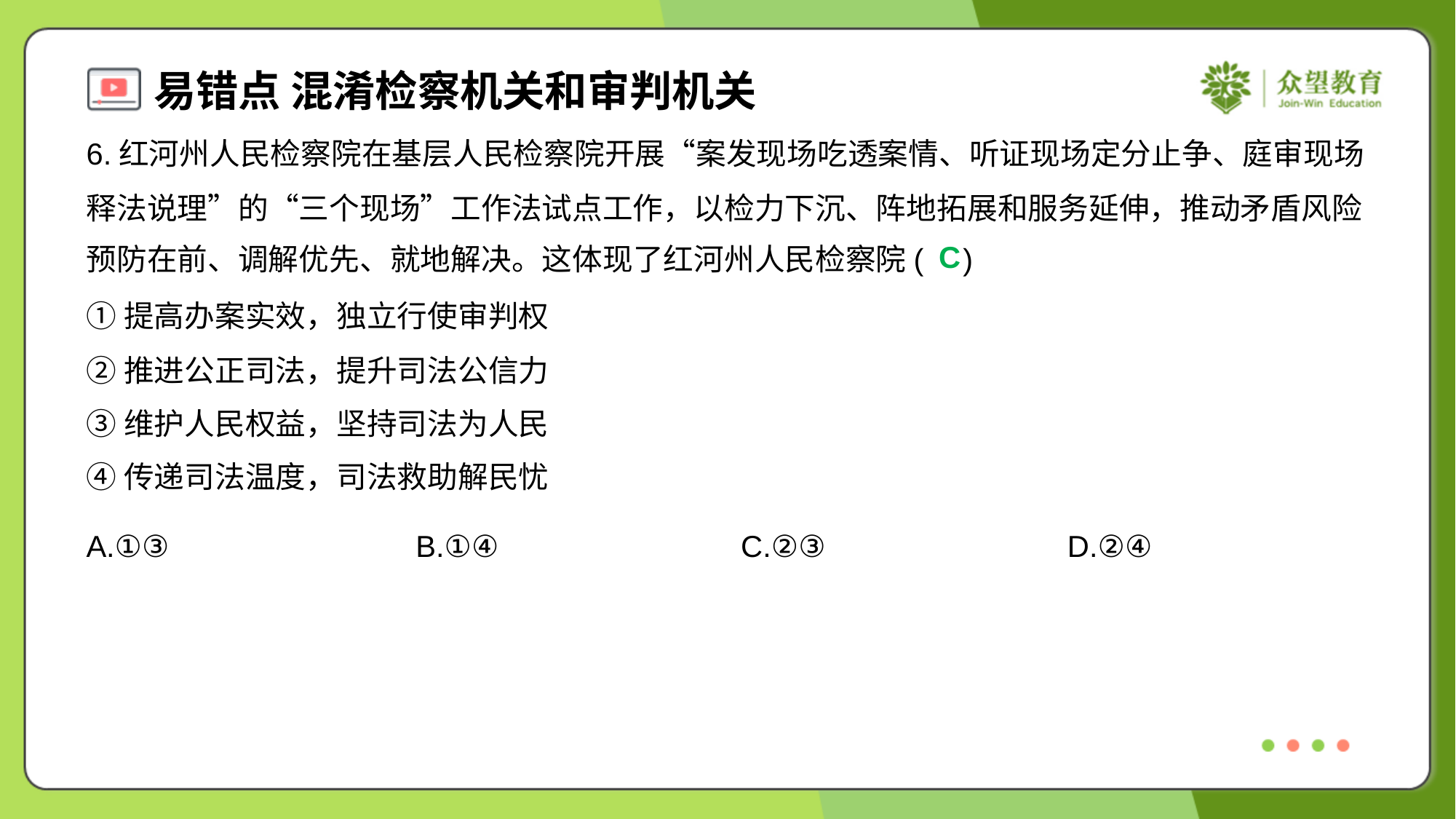

6.红河州人民检察院在基层人民检察院开展“案发现场吃透案情、听证现场定分止争、庭审现场
释法说理”的“三个现场”工作法试点工作，以检力下沉、阵地拓展和服务延伸，推动矛盾风险
预防在前、调解优先、就地解决。这体现了红河州人民检察院(     )
C
①提高办案实效，独立行使审判权
②推进公正司法，提升司法公信力
③维护人民权益，坚持司法为人民
④传递司法温度，司法救助解民忧
A.①③	B.①④	C.②③	D.②④